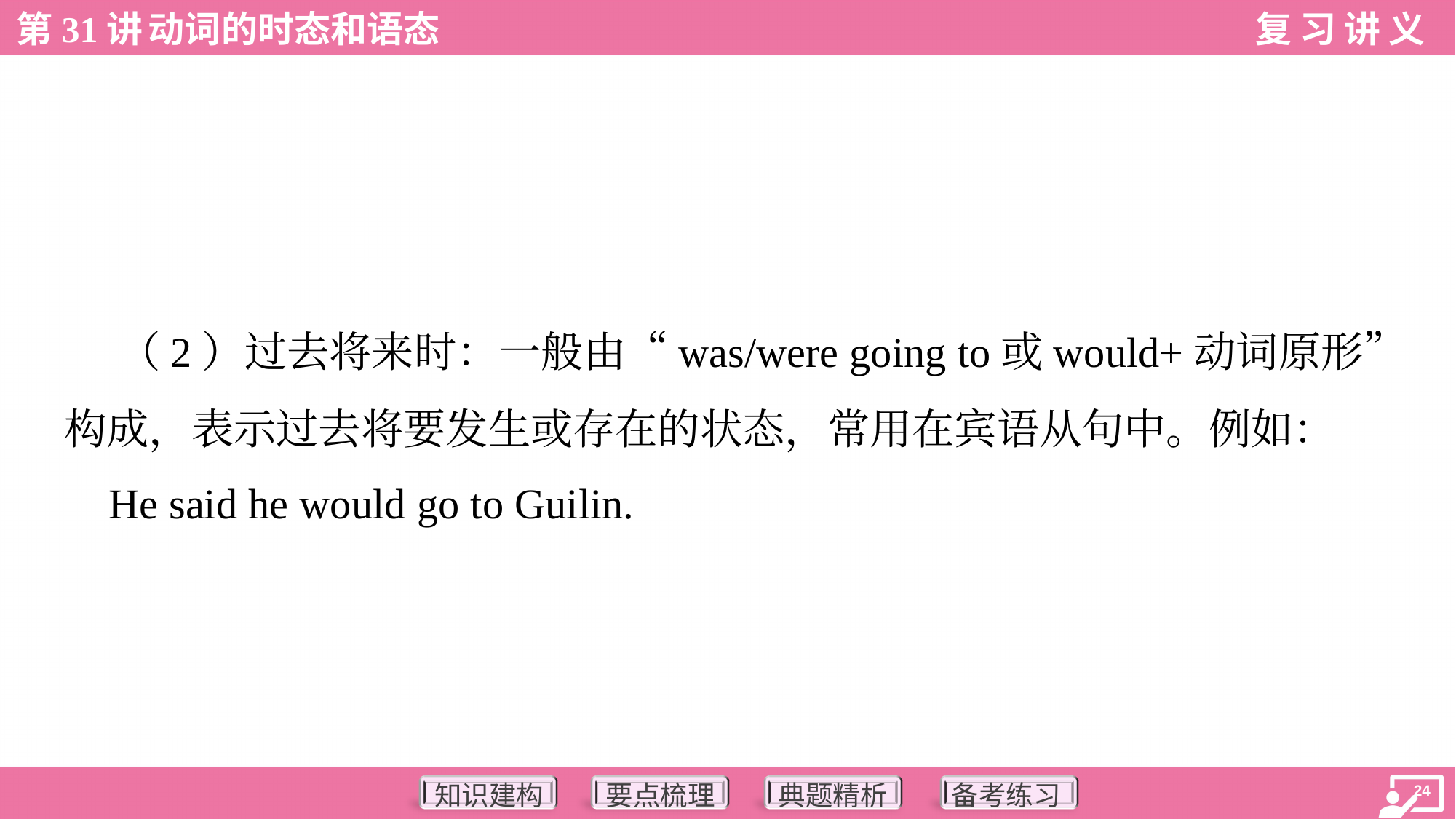

（2）过去将来时：一般由“was/were going to或would+动词原形”
构成，表示过去将要发生或存在的状态，常用在宾语从句中。例如：
    He said he would go to Guilin.